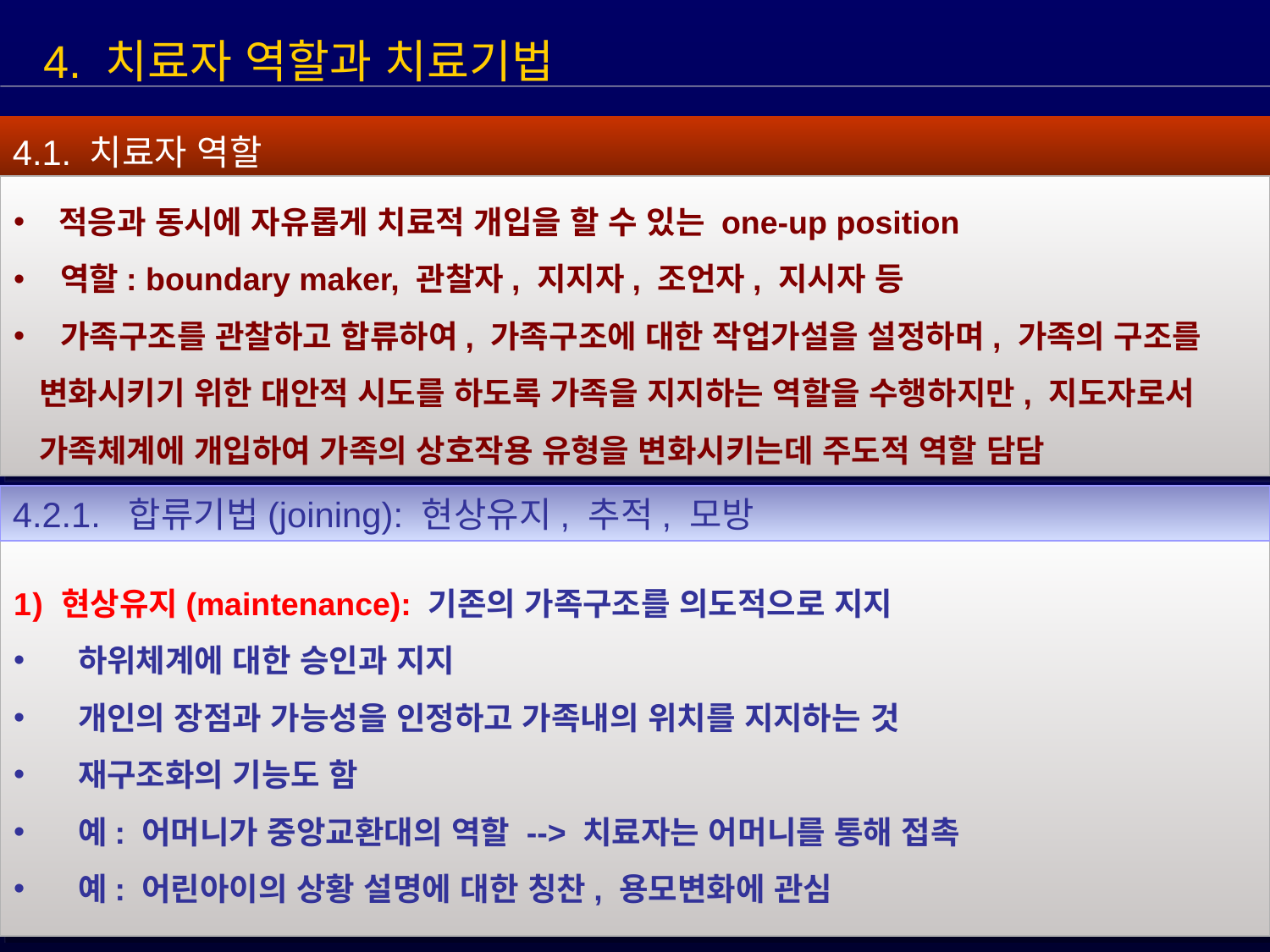

4. 치료자 역할과 치료기법

4.1. 치료자 역할
 적응과 동시에 자유롭게 치료적 개입을 할 수 있는 one-up position
 역할: boundary maker, 관찰자, 지지자, 조언자, 지시자 등
 가족구조를 관찰하고 합류하여, 가족구조에 대한 작업가설을 설정하며, 가족의 구조를
  변화시키기 위한 대안적 시도를 하도록 가족을 지지하는 역할을 수행하지만, 지도자로서
  가족체계에 개입하여 가족의 상호작용 유형을 변화시키는데 주도적 역할 담담
4.2.1.  합류기법(joining): 현상유지, 추적, 모방
현상유지(maintenance): 기존의 가족구조를 의도적으로 지지
 하위체계에 대한 승인과 지지
 개인의 장점과 가능성을 인정하고 가족내의 위치를 지지하는 것
 재구조화의 기능도 함
 예: 어머니가 중앙교환대의 역할 --> 치료자는 어머니를 통해 접촉
 예: 어린아이의 상황 설명에 대한 칭찬, 용모변화에 관심